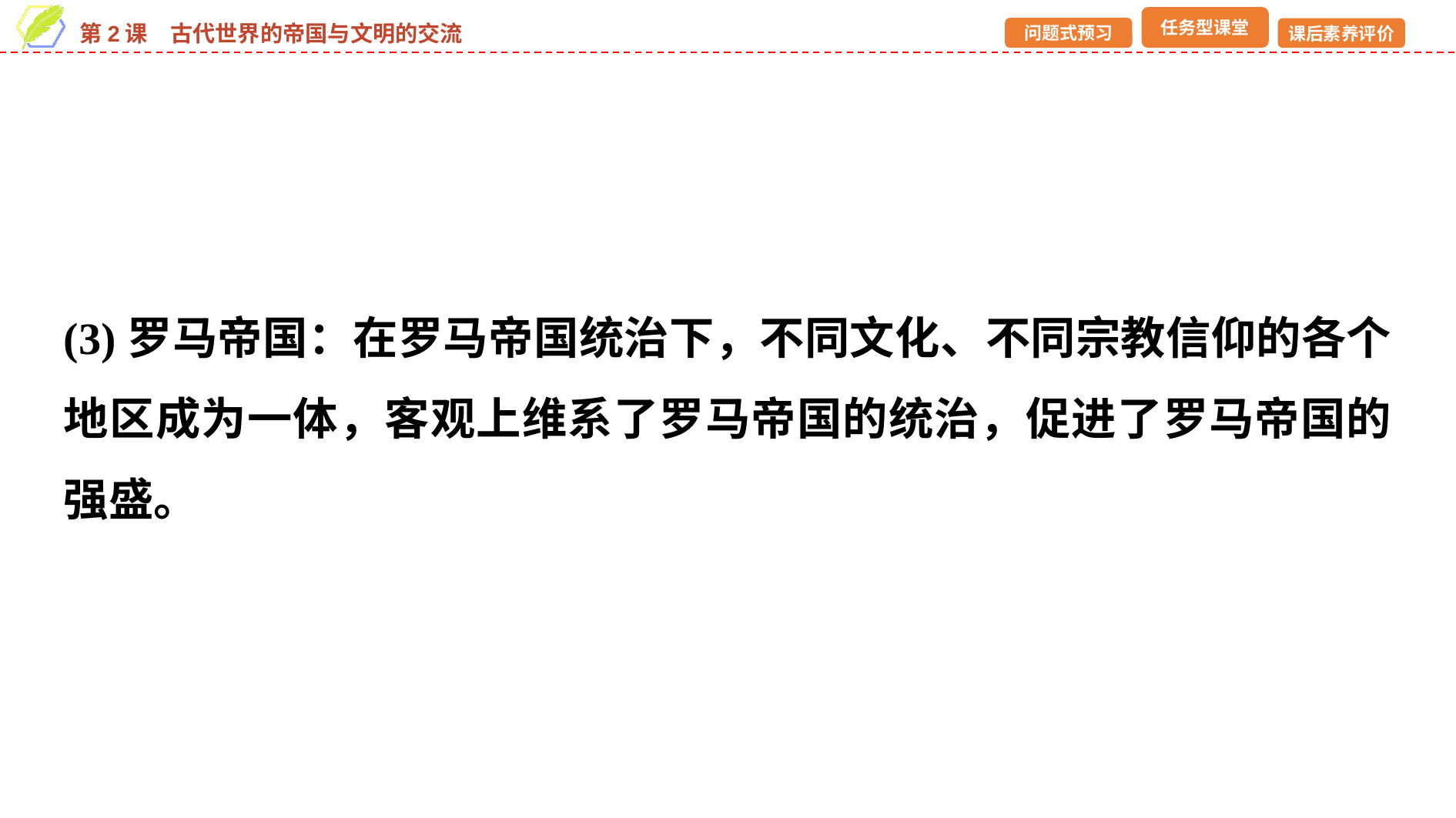

(3)罗马帝国：在罗马帝国统治下，不同文化、不同宗教信仰的各个地区成为一体，客观上维系了罗马帝国的统治，促进了罗马帝国的强盛。